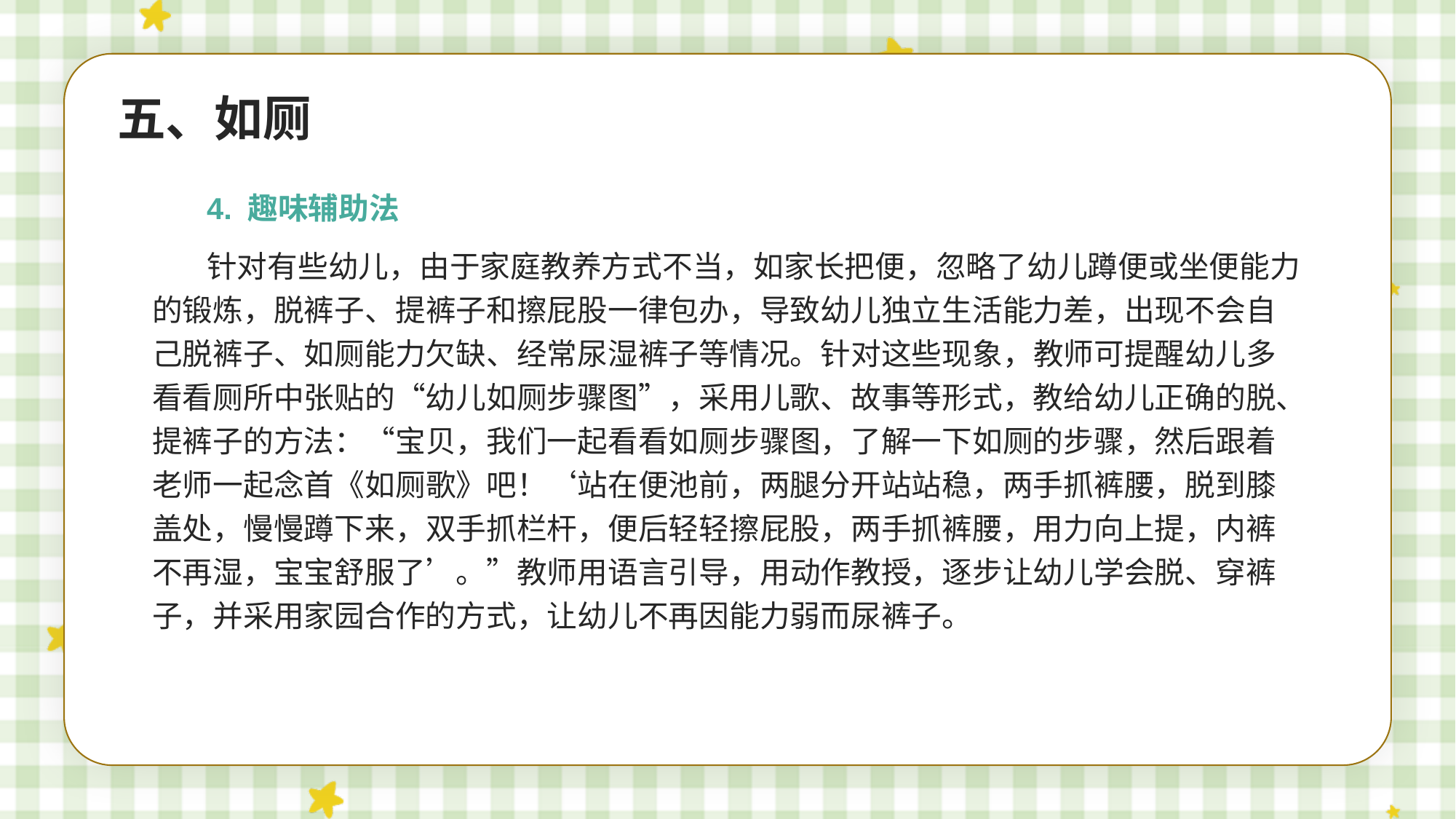

五、如厕
4. 趣味辅助法
针对有些幼儿，由于家庭教养方式不当，如家长把便，忽略了幼儿蹲便或坐便能力的锻炼，脱裤子、提裤子和擦屁股一律包办，导致幼儿独立生活能力差，出现不会自己脱裤子、如厕能力欠缺、经常尿湿裤子等情况。针对这些现象，教师可提醒幼儿多看看厕所中张贴的“幼儿如厕步骤图”，采用儿歌、故事等形式，教给幼儿正确的脱、提裤子的方法：“宝贝，我们一起看看如厕步骤图，了解一下如厕的步骤，然后跟着老师一起念首《如厕歌》吧！‘站在便池前，两腿分开站站稳，两手抓裤腰，脱到膝盖处，慢慢蹲下来，双手抓栏杆，便后轻轻擦屁股，两手抓裤腰，用力向上提，内裤不再湿，宝宝舒服了’。”教师用语言引导，用动作教授，逐步让幼儿学会脱、穿裤子，并采用家园合作的方式，让幼儿不再因能力弱而尿裤子。